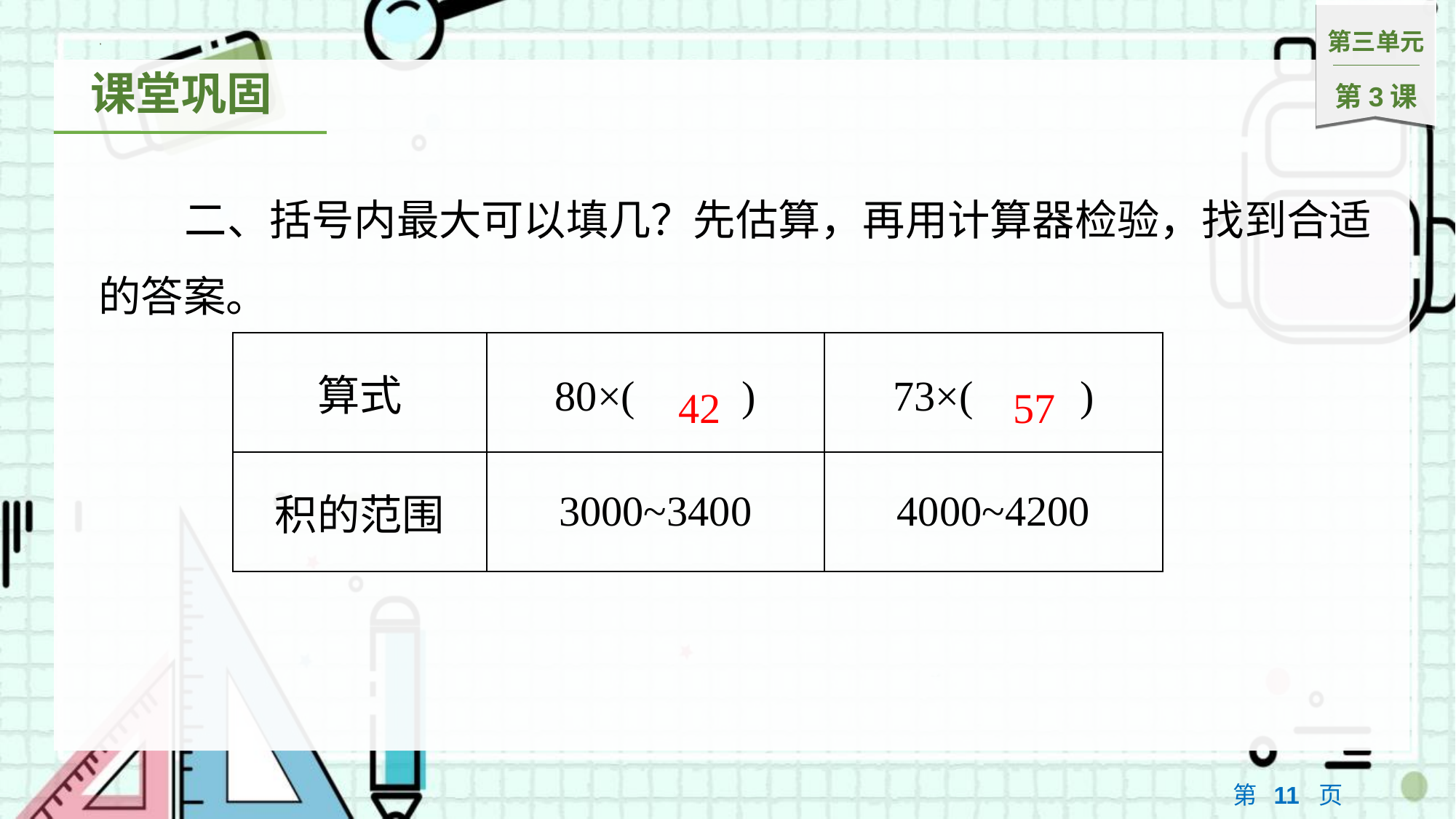

二、括号内最大可以填几？先估算，再用计算器检验，找到合适的答案。
| 算式 | 80×(　　) | 73×(　　) |
| --- | --- | --- |
| 积的范围 | 3000~3400 | 4000~4200 |
42		           57